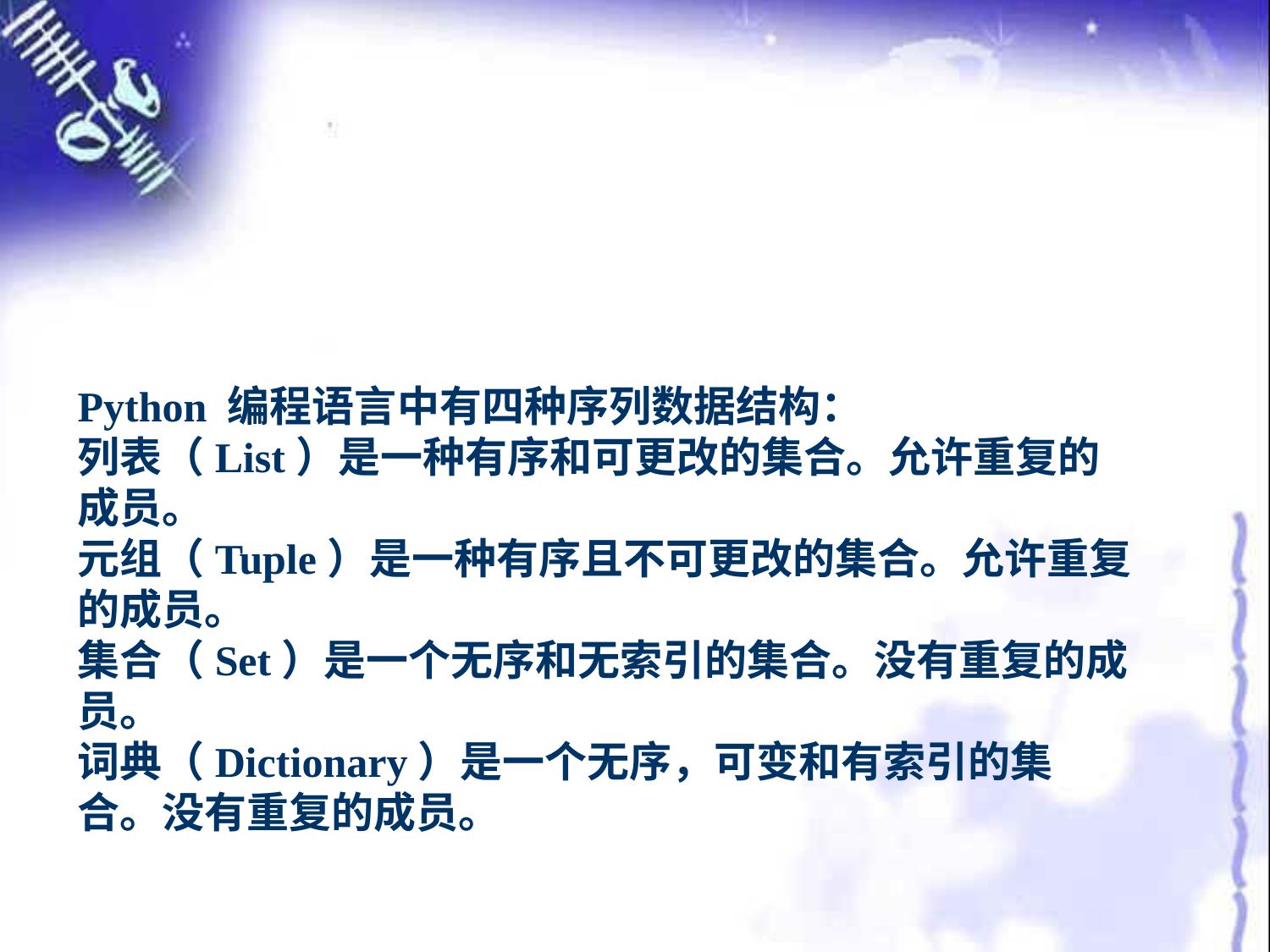

# Python 编程语言中有四种序列数据结构： 列表（List）是一种有序和可更改的集合。允许重复的成员。 元组（Tuple）是一种有序且不可更改的集合。允许重复的成员。 集合（Set）是一个无序和无索引的集合。没有重复的成员。 词典（Dictionary）是一个无序，可变和有索引的集合。没有重复的成员。